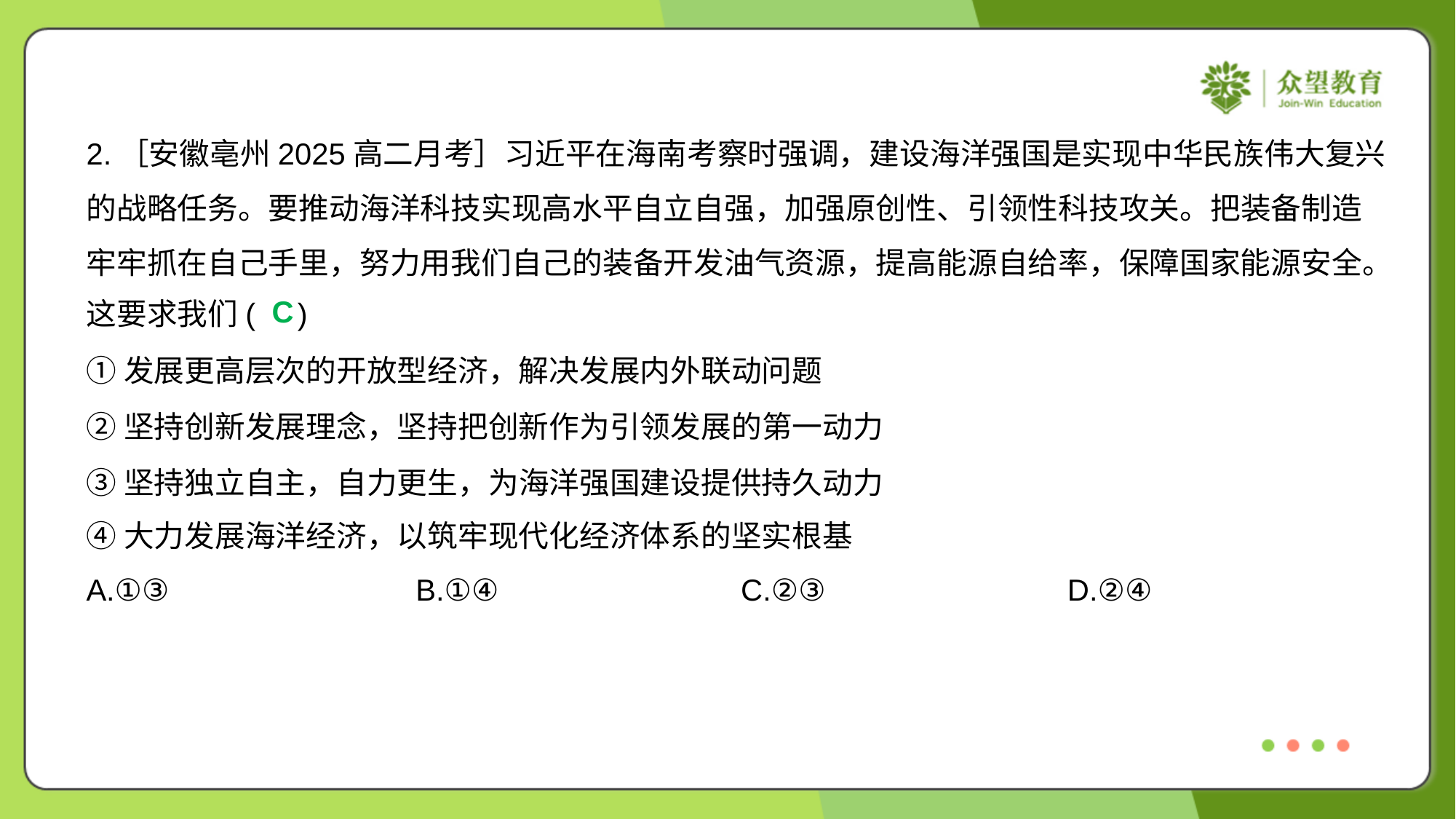

2.［安徽亳州2025高二月考］习近平在海南考察时强调，建设海洋强国是实现中华民族伟大复兴
的战略任务。要推动海洋科技实现高水平自立自强，加强原创性、引领性科技攻关。把装备制造
牢牢抓在自己手里，努力用我们自己的装备开发油气资源，提高能源自给率，保障国家能源安全。
这要求我们(     )
C
①发展更高层次的开放型经济，解决发展内外联动问题
②坚持创新发展理念，坚持把创新作为引领发展的第一动力
③坚持独立自主，自力更生，为海洋强国建设提供持久动力
④大力发展海洋经济，以筑牢现代化经济体系的坚实根基
A.①③	B.①④	C.②③	D.②④